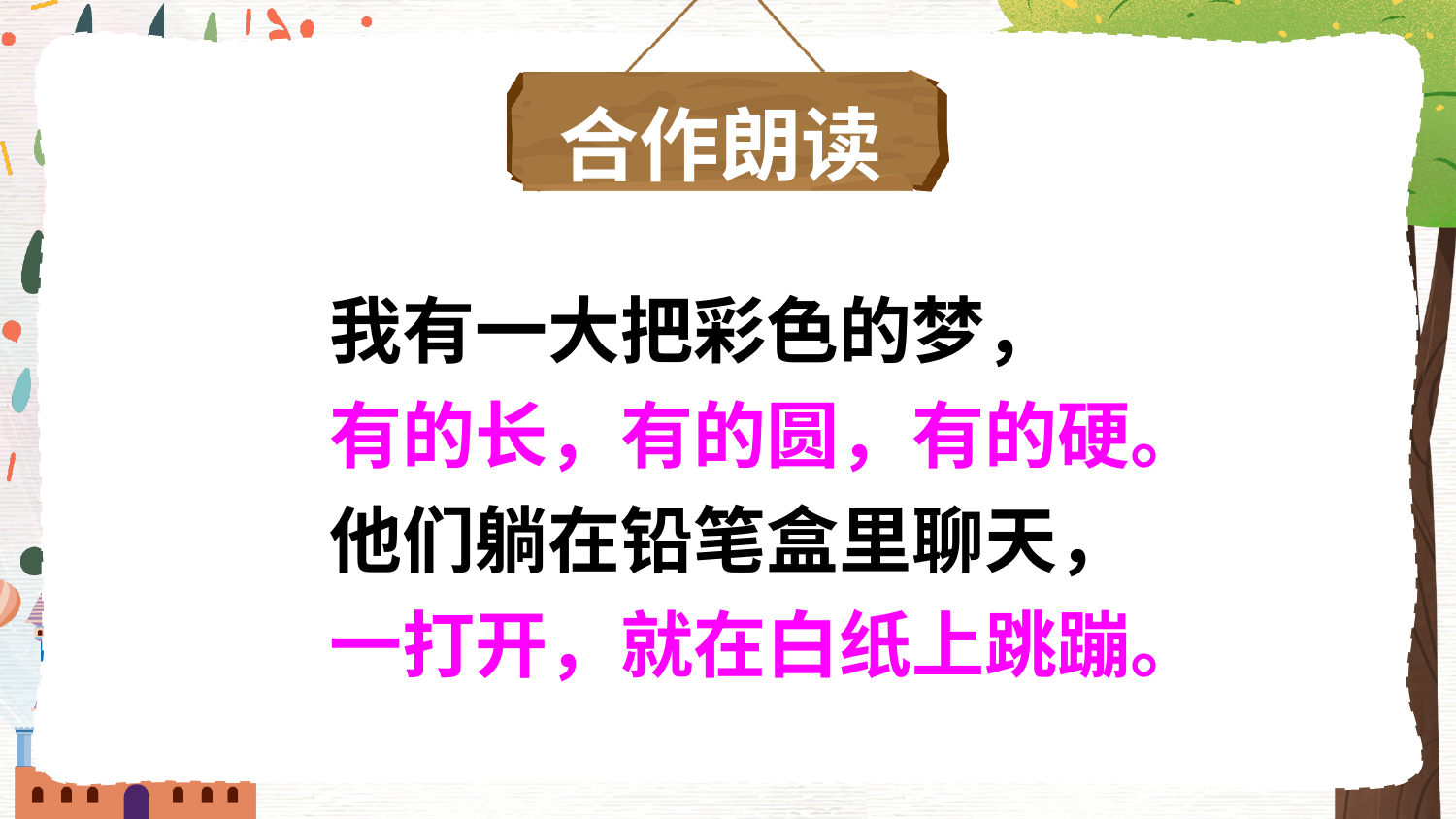

合作朗读
我有一大把彩色的梦，
有的长，有的圆，有的硬。
他们躺在铅笔盒里聊天，
一打开，就在白纸上跳蹦。